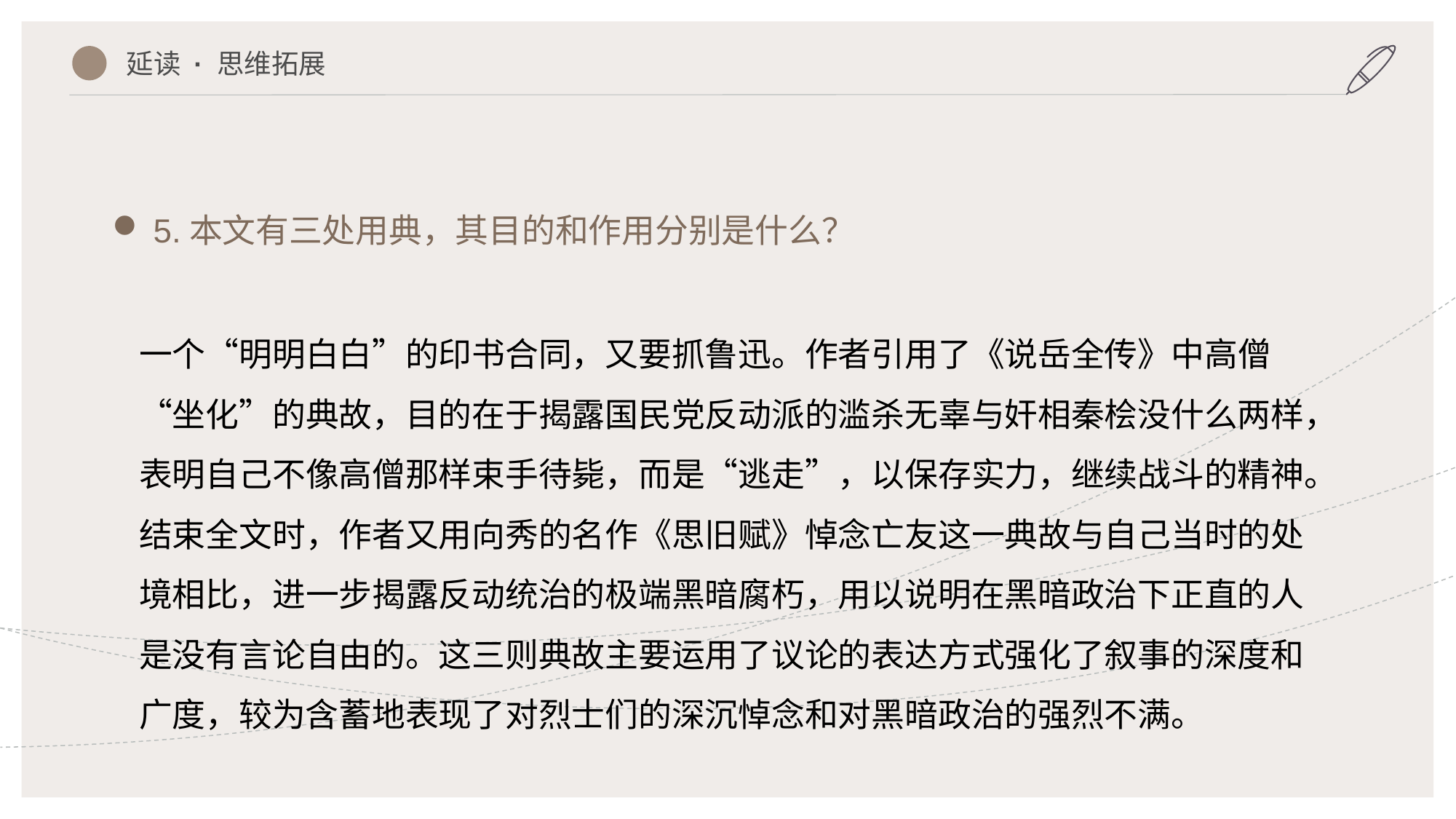

延读 · 思维拓展

5.本文有三处用典，其目的和作用分别是什么？

一个“明明白白”的印书合同，又要抓鲁迅。作者引用了《说岳全传》中高僧“坐化”的典故，目的在于揭露国民党反动派的滥杀无辜与奸相秦桧没什么两样，表明自己不像高僧那样束手待毙，而是“逃走”，以保存实力，继续战斗的精神。结束全文时，作者又用向秀的名作《思旧赋》悼念亡友这一典故与自己当时的处境相比，进一步揭露反动统治的极端黑暗腐朽，用以说明在黑暗政治下正直的人是没有言论自由的。这三则典故主要运用了议论的表达方式强化了叙事的深度和广度，较为含蓄地表现了对烈士们的深沉悼念和对黑暗政治的强烈不满。